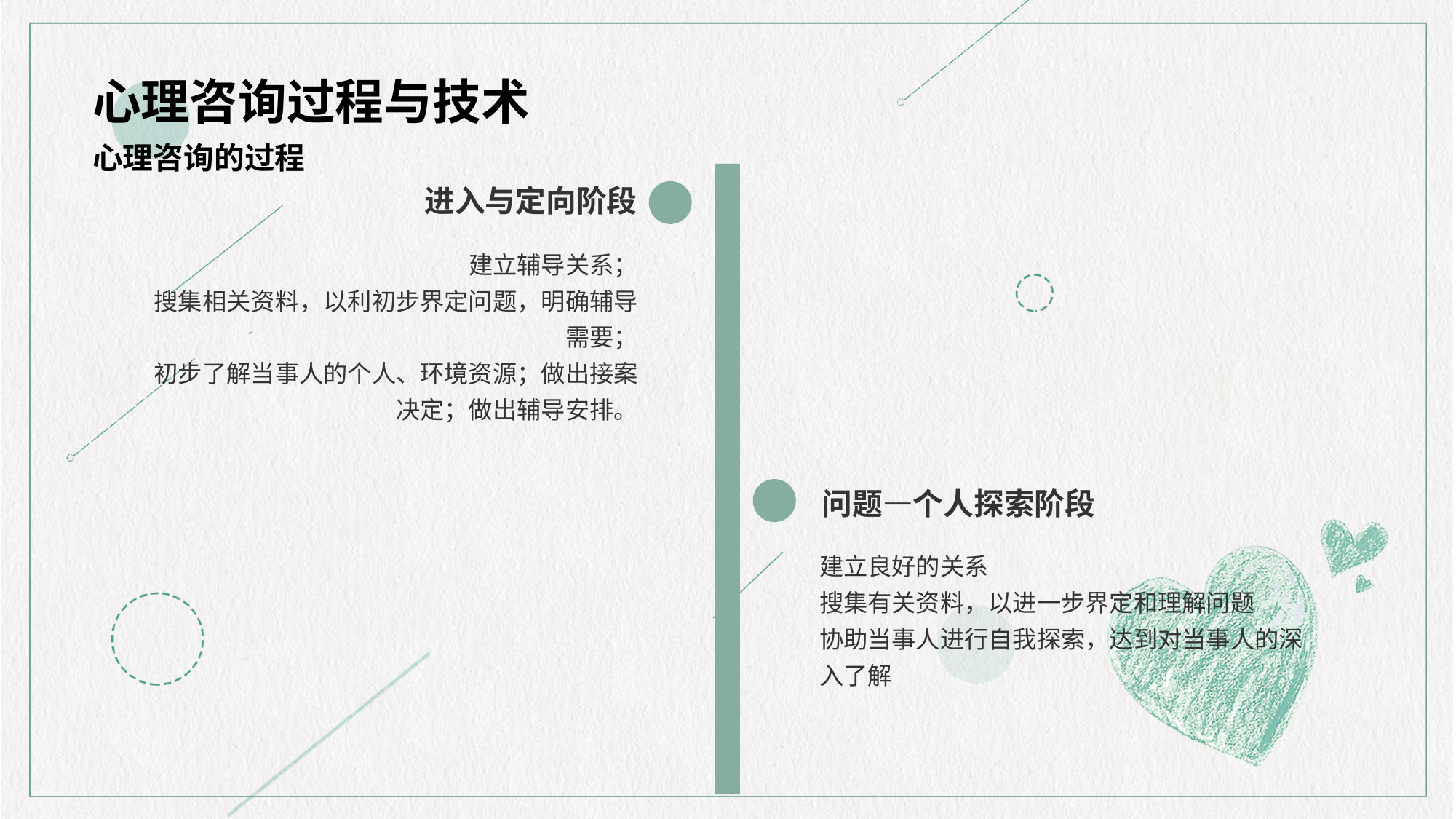

心理咨询过程与技术
心理咨询的过程

进入与定向阶段

建立辅导关系；
搜集相关资料，以利初步界定问题，明确辅导需要；
初步了解当事人的个人、环境资源；做出接案决定；做出辅导安排。

问题—个人探索阶段
建立良好的关系
搜集有关资料，以进一步界定和理解问题
协助当事人进行自我探索，达到对当事人的深入了解